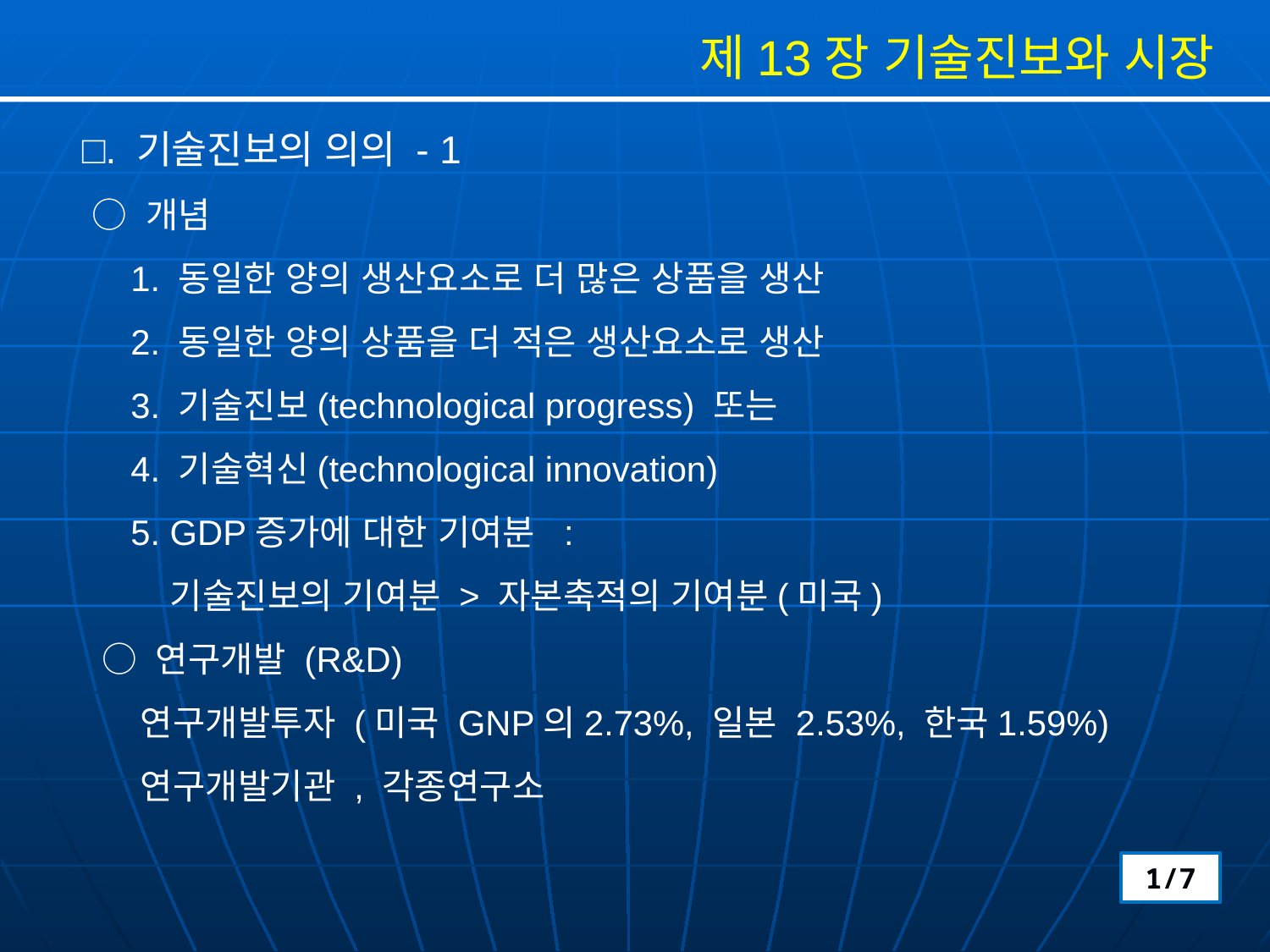

제13장 기술진보와 시장

□. 기술진보의 의의 - 1
 ○ 개념
     1. 동일한 양의 생산요소로 더 많은 상품을 생산
     2. 동일한 양의 상품을 더 적은 생산요소로 생산
     3. 기술진보(technological progress) 또는
     4. 기술혁신(technological innovation)
     5. GDP증가에 대한 기여분  :
        기술진보의 기여분 > 자본축적의 기여분(미국)
  ○ 연구개발 (R&D)
     연구개발투자 (미국 GNP의2.73%, 일본 2.53%, 한국1.59%)
     연구개발기관 , 각종연구소

1/7